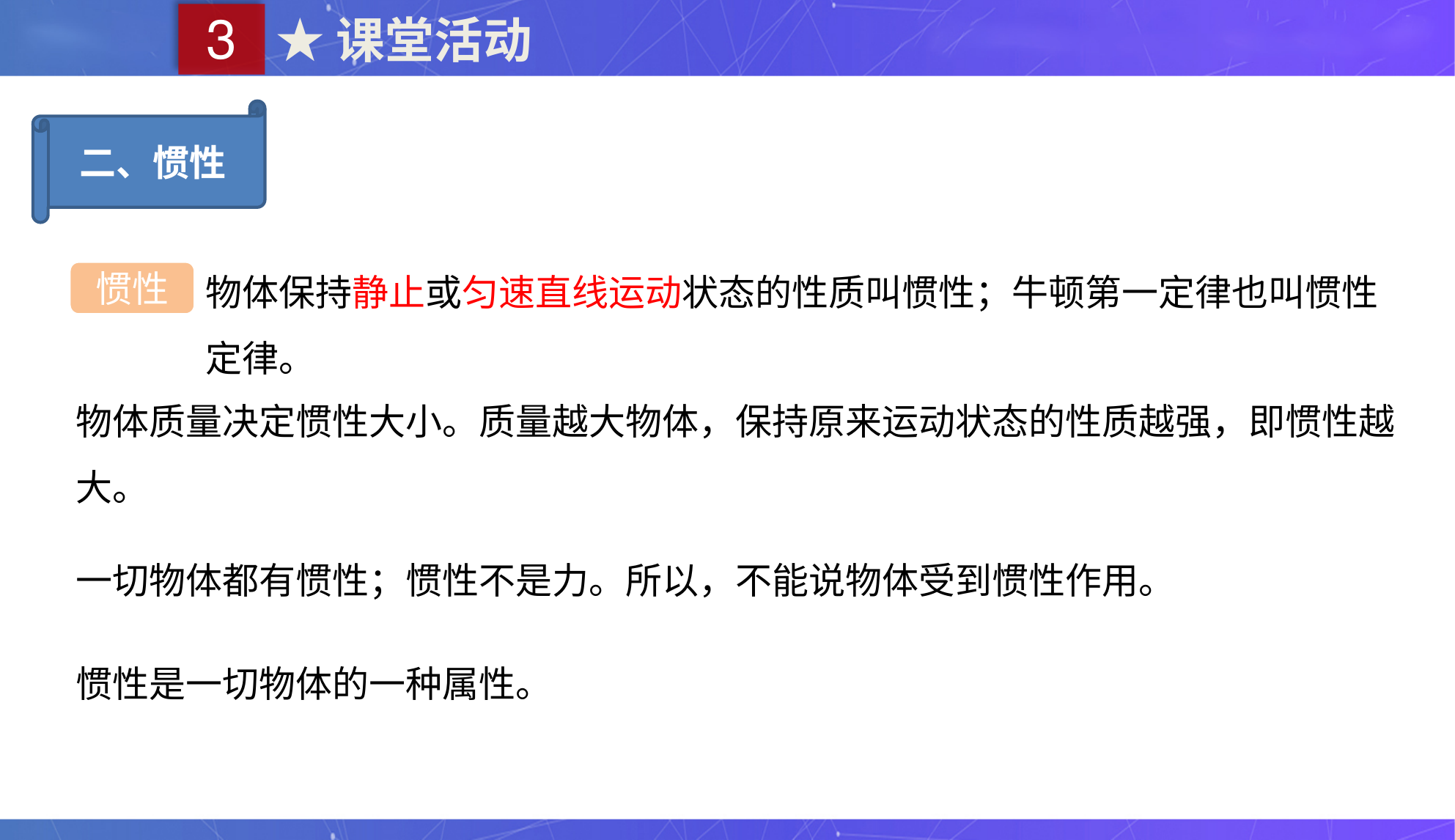

3
★课堂活动
二、惯性
物体保持静止或匀速直线运动状态的性质叫惯性；牛顿第一定律也叫惯性定律。
惯性
物体质量决定惯性大小。质量越大物体，保持原来运动状态的性质越强，即惯性越大。
一切物体都有惯性；惯性不是力。所以，不能说物体受到惯性作用。
惯性是一切物体的一种属性。